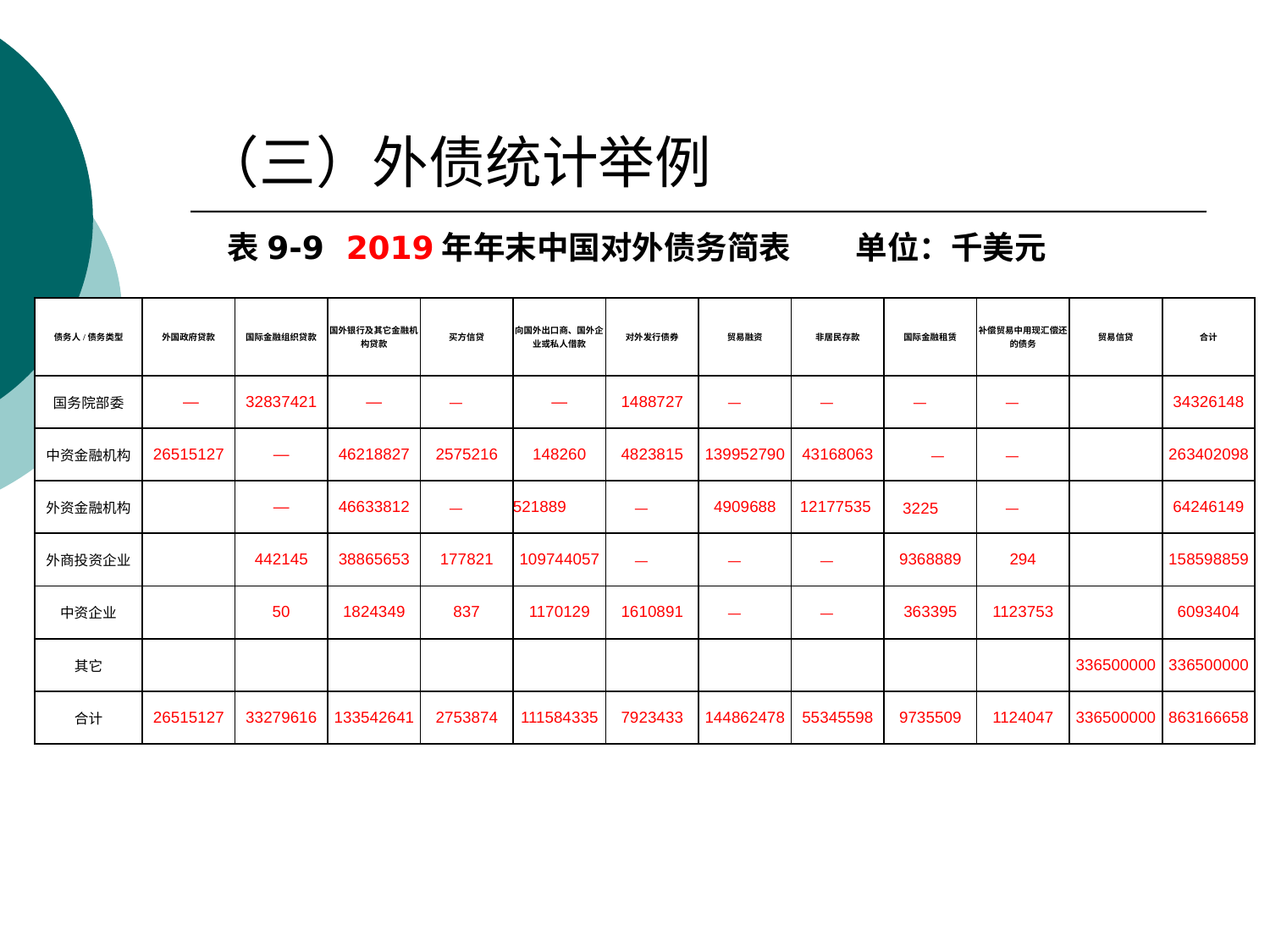

# （三）外债统计举例
表9-9  2019年年末中国对外债务简表         单位：千美元
| 债务人/债务类型 | 外国政府贷款 | 国际金融组织贷款 | 国外银行及其它金融机构贷款 | 买方信贷 | 向国外出口商、国外企业或私人借款 | 对外发行债券 | 贸易融资 | 非居民存款 | 国际金融租赁 | 补偿贸易中用现汇偿还的债务 | 贸易信贷 | 合计 |
| --- | --- | --- | --- | --- | --- | --- | --- | --- | --- | --- | --- | --- |
| 国务院部委 | — | 32837421 | — | — | — | 1488727 | — | — | — | — |  | 34326148 |
| 中资金融机构 | 26515127 | — | 46218827 | 2575216 | 148260 | 4823815 | 139952790 | 43168063 | — | — |  | 263402098 |
| 外资金融机构 |  | — | 46633812 | — | 521889 | — | 4909688 | 12177535 | 3225 | — |  | 64246149 |
| 外商投资企业 |  | 442145 | 38865653 | 177821 | 109744057 | — | — | — | 9368889 | 294 |  | 158598859 |
| 中资企业 |  | 50 | 1824349 | 837 | 1170129 | 1610891 | — | — | 363395 | 1123753 |  | 6093404 |
| 其它 |  |  |  |  |  |  |  |  |  |  | 336500000 | 336500000 |
| 合计 | 26515127 | 33279616 | 133542641 | 2753874 | 111584335 | 7923433 | 144862478 | 55345598 | 9735509 | 1124047 | 336500000 | 863166658 |